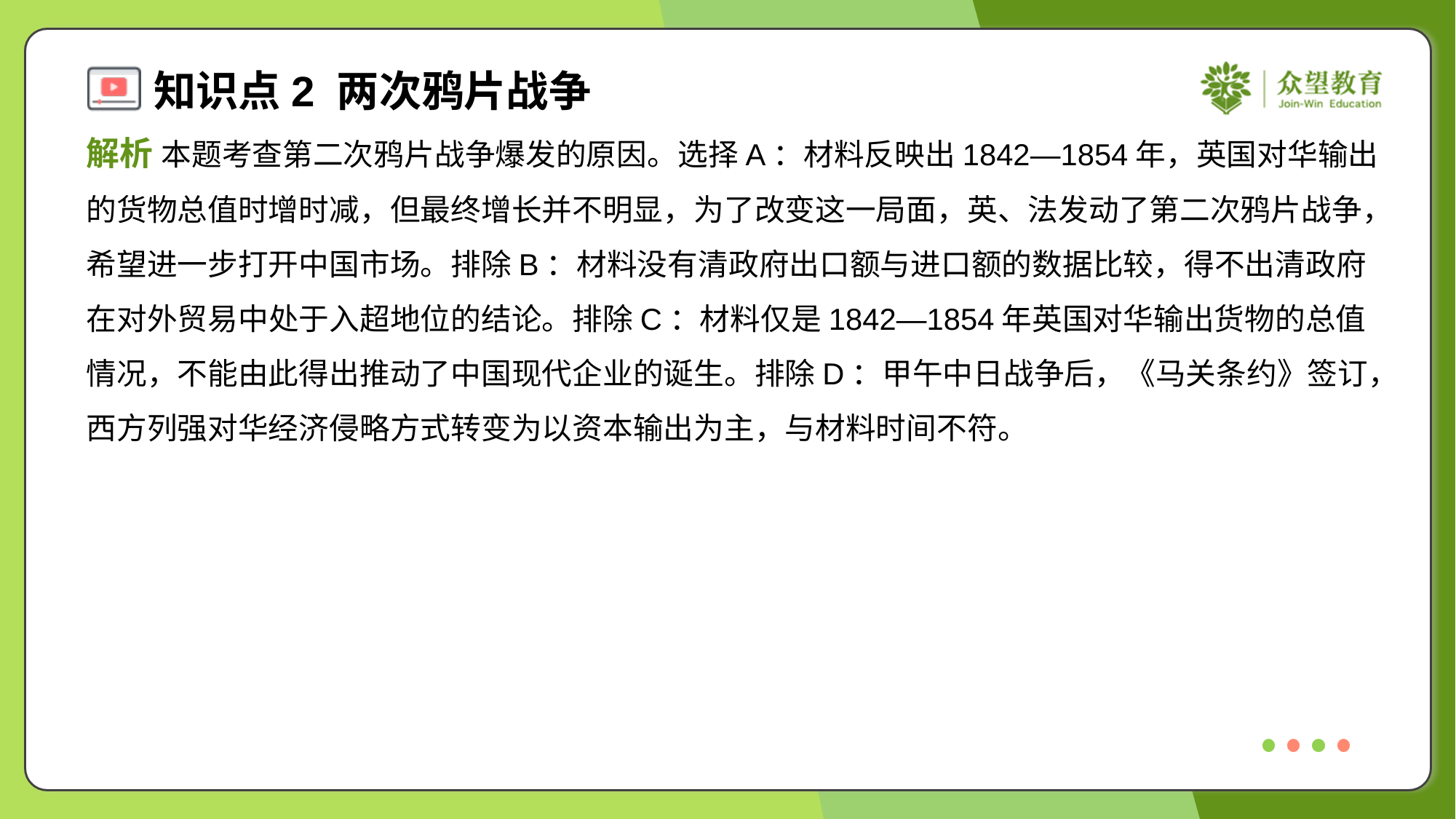

解析 本题考查第二次鸦片战争爆发的原因。选择A：材料反映出1842—1854年，英国对华输出
的货物总值时增时减，但最终增长并不明显，为了改变这一局面，英、法发动了第二次鸦片战争，
希望进一步打开中国市场。排除B：材料没有清政府出口额与进口额的数据比较，得不出清政府
在对外贸易中处于入超地位的结论。排除C：材料仅是1842—1854年英国对华输出货物的总值
情况，不能由此得出推动了中国现代企业的诞生。排除D：甲午中日战争后，《马关条约》签订，
西方列强对华经济侵略方式转变为以资本输出为主，与材料时间不符。